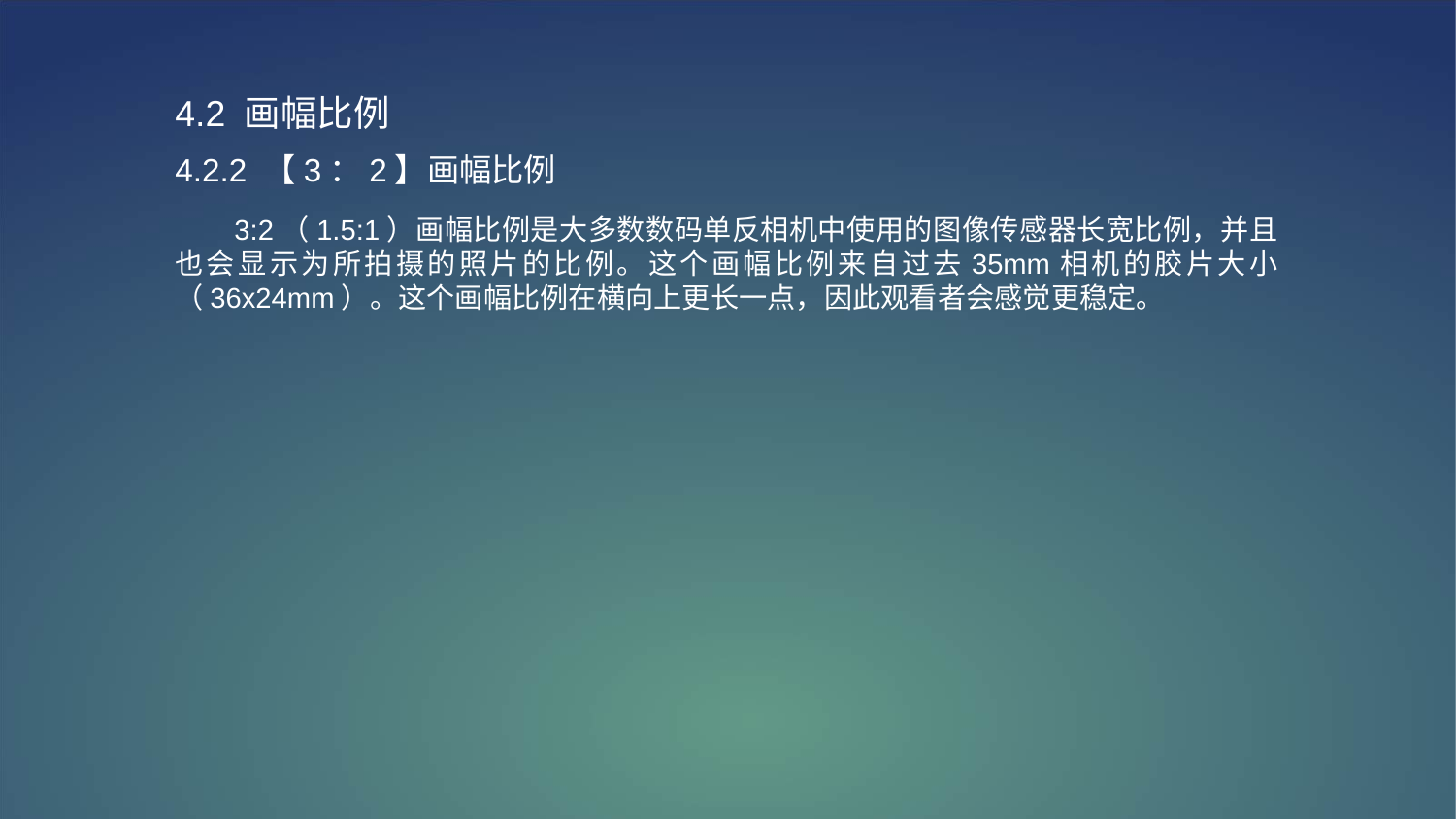

4.2 画幅比例
4.2.2 【3：2】画幅比例
  3:2（1.5:1）画幅比例是大多数数码单反相机中使用的图像传感器长宽比例，并且也会显示为所拍摄的照片的比例。这个画幅比例来自过去35mm相机的胶片大小（36x24mm）。这个画幅比例在横向上更长一点，因此观看者会感觉更稳定。